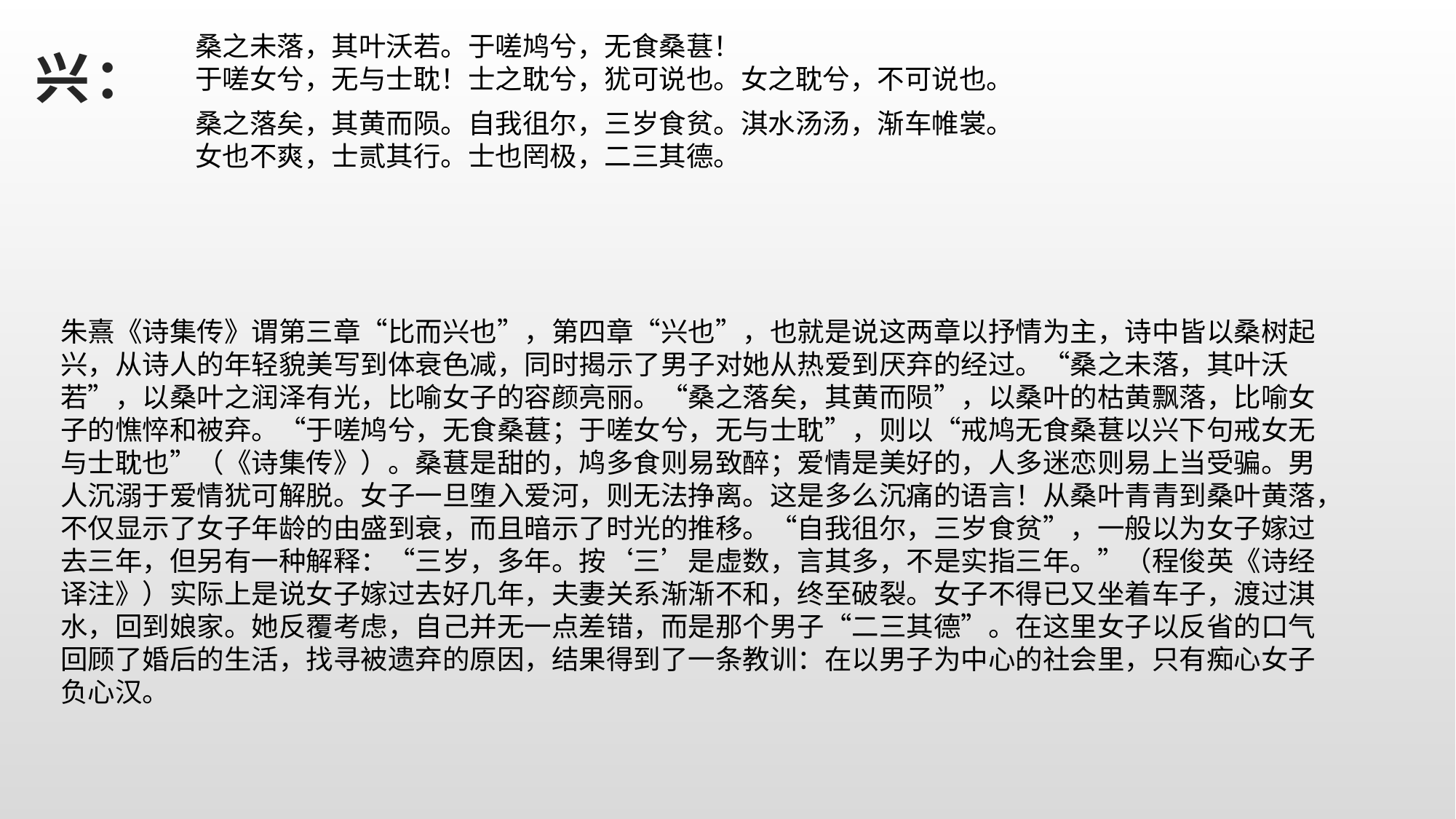

桑之未落，其叶沃若。于嗟鸠兮，无食桑葚！
于嗟女兮，无与士耽！士之耽兮，犹可说也。女之耽兮，不可说也。
# 兴：
桑之落矣，其黄而陨。自我徂尔，三岁食贫。淇水汤汤，渐车帷裳。
女也不爽，士贰其行。士也罔极，二三其德。
朱熹《诗集传》谓第三章“比而兴也”，第四章“兴也”，也就是说这两章以抒情为主，诗中皆以桑树起兴，从诗人的年轻貌美写到体衰色减，同时揭示了男子对她从热爱到厌弃的经过。“桑之未落，其叶沃若”，以桑叶之润泽有光，比喻女子的容颜亮丽。“桑之落矣，其黄而陨”，以桑叶的枯黄飘落，比喻女子的憔悴和被弃。“于嗟鸠兮，无食桑葚；于嗟女兮，无与士耽”，则以“戒鸠无食桑葚以兴下句戒女无与士耽也”（《诗集传》）。桑葚是甜的，鸠多食则易致醉；爱情是美好的，人多迷恋则易上当受骗。男人沉溺于爱情犹可解脱。女子一旦堕入爱河，则无法挣离。这是多么沉痛的语言！从桑叶青青到桑叶黄落，不仅显示了女子年龄的由盛到衰，而且暗示了时光的推移。“自我徂尔，三岁食贫”，一般以为女子嫁过去三年，但另有一种解释：“三岁，多年。按‘三’是虚数，言其多，不是实指三年。”（程俊英《诗经译注》）实际上是说女子嫁过去好几年，夫妻关系渐渐不和，终至破裂。女子不得已又坐着车子，渡过淇水，回到娘家。她反覆考虑，自己并无一点差错，而是那个男子“二三其德”。在这里女子以反省的口气回顾了婚后的生活，找寻被遗弃的原因，结果得到了一条教训：在以男子为中心的社会里，只有痴心女子负心汉。